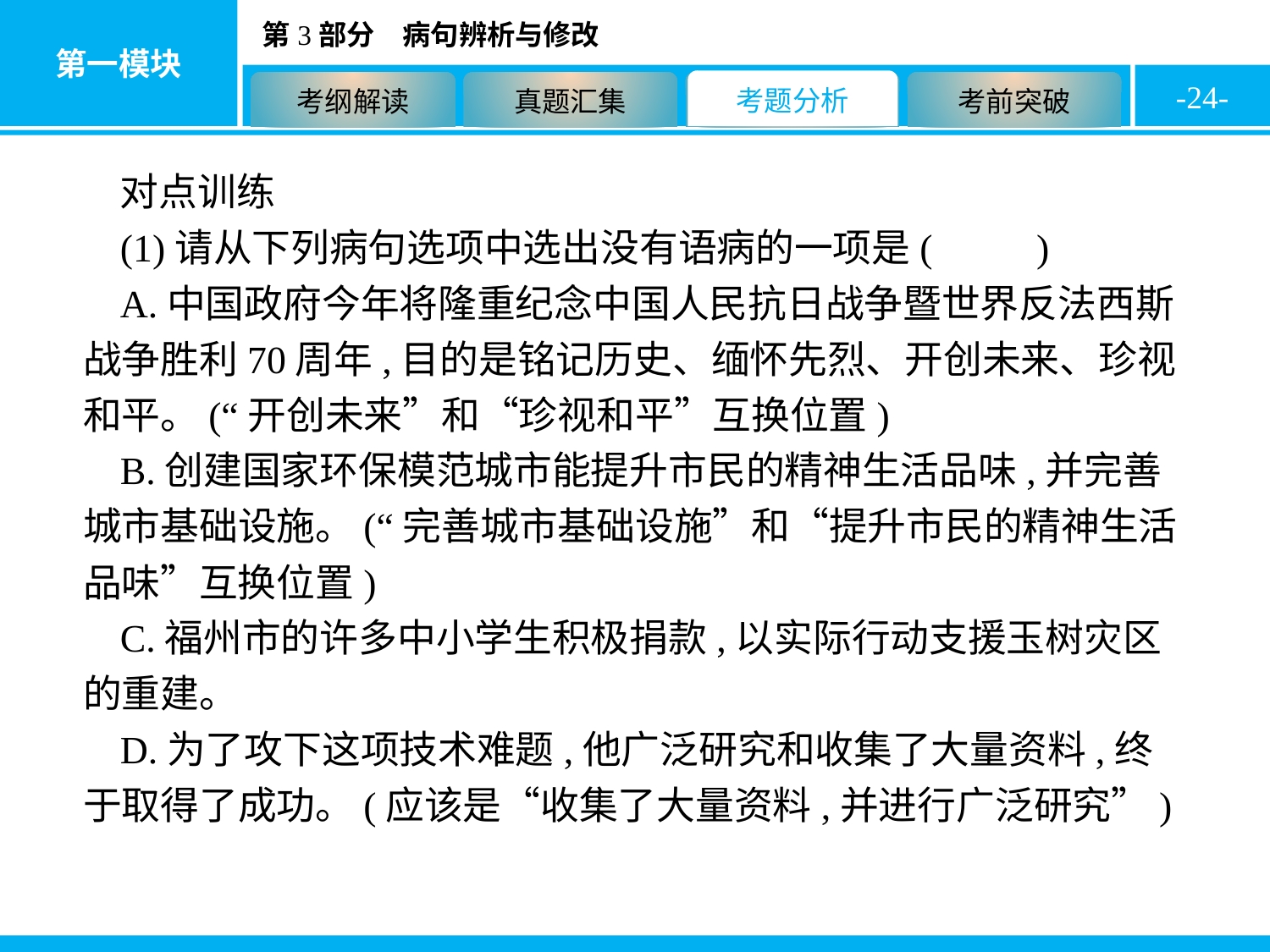

-24-
对点训练
(1)请从下列病句选项中选出没有语病的一项是(    C    )
A.中国政府今年将隆重纪念中国人民抗日战争暨世界反法西斯战争胜利70周年,目的是铭记历史、缅怀先烈、开创未来、珍视和平。(“开创未来”和“珍视和平”互换位置)
B.创建国家环保模范城市能提升市民的精神生活品味,并完善城市基础设施。(“完善城市基础设施”和“提升市民的精神生活品味”互换位置)
C.福州市的许多中小学生积极捐款,以实际行动支援玉树灾区的重建。
D.为了攻下这项技术难题,他广泛研究和收集了大量资料,终于取得了成功。(应该是“收集了大量资料,并进行广泛研究”)